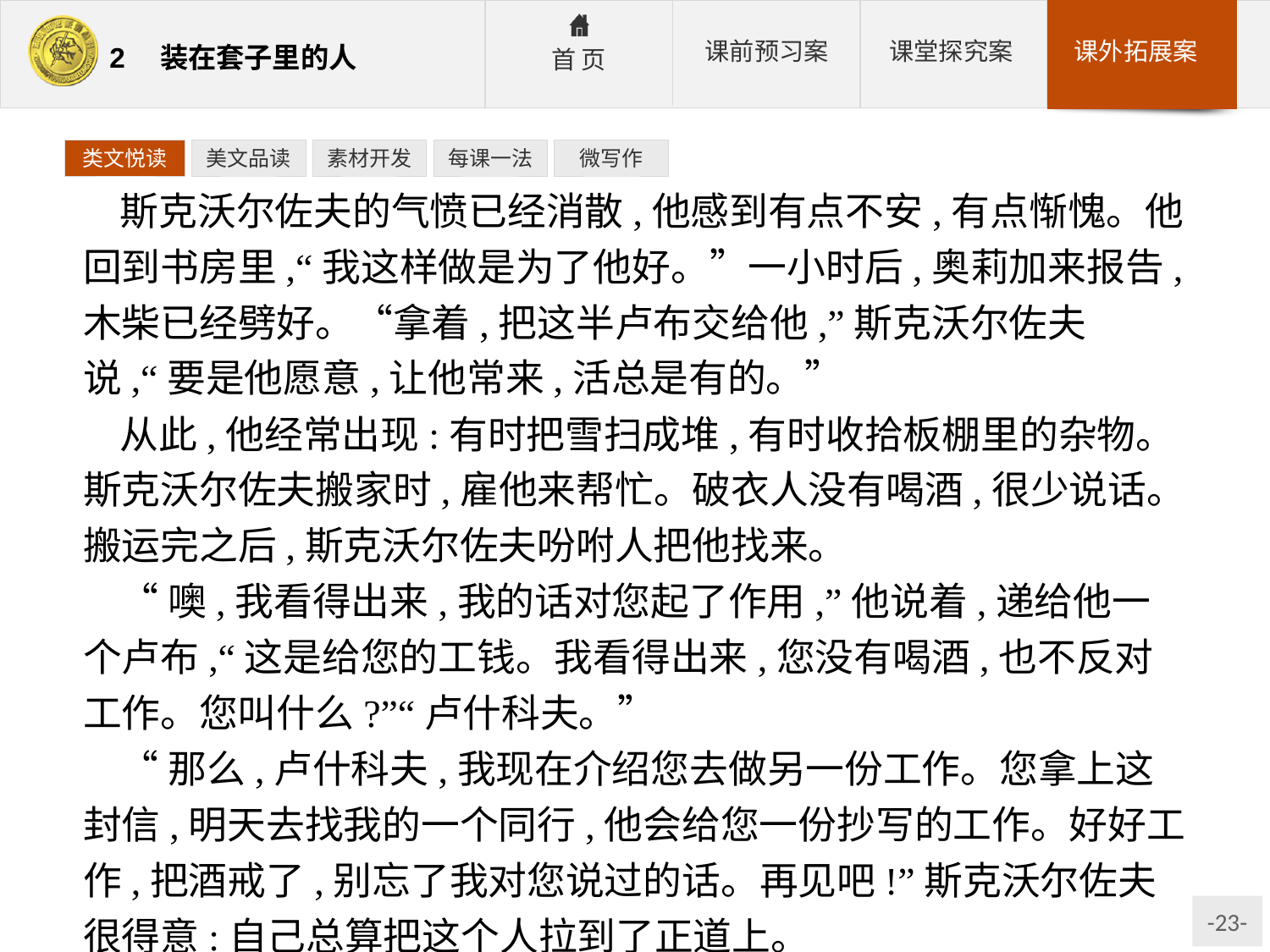

类文悦读
美文品读
素材开发
每课一法
微写作
斯克沃尔佐夫的气愤已经消散,他感到有点不安,有点惭愧。他回到书房里,“我这样做是为了他好。”一小时后,奥莉加来报告,木柴已经劈好。“拿着,把这半卢布交给他,”斯克沃尔佐夫说,“要是他愿意,让他常来,活总是有的。”
从此,他经常出现:有时把雪扫成堆,有时收拾板棚里的杂物。斯克沃尔佐夫搬家时,雇他来帮忙。破衣人没有喝酒,很少说话。搬运完之后,斯克沃尔佐夫吩咐人把他找来。
“噢,我看得出来,我的话对您起了作用,”他说着,递给他一个卢布,“这是给您的工钱。我看得出来,您没有喝酒,也不反对工作。您叫什么?”“卢什科夫。”
“那么,卢什科夫,我现在介绍您去做另一份工作。您拿上这封信,明天去找我的一个同行,他会给您一份抄写的工作。好好工作,把酒戒了,别忘了我对您说过的话。再见吧!”斯克沃尔佐夫很得意:自己总算把这个人拉到了正道上。